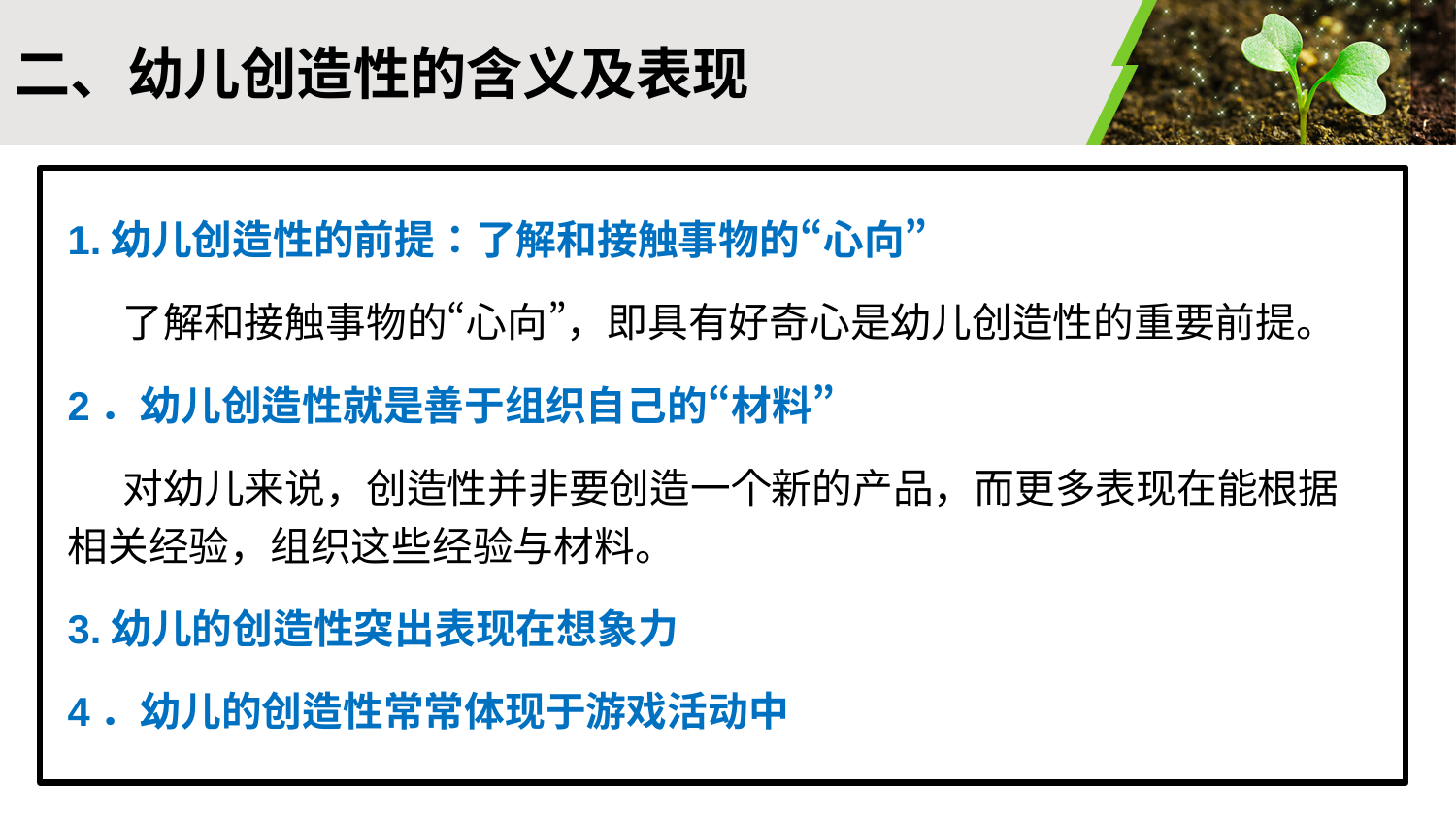

#
二、幼儿创造性的含义及表现

1.幼儿创造性的前提：了解和接触事物的“心向”
    了解和接触事物的“心向”，即具有好奇心是幼儿创造性的重要前提。
2．幼儿创造性就是善于组织自己的“材料”
    对幼儿来说，创造性并非要创造一个新的产品，而更多表现在能根据相关经验，组织这些经验与材料。
3.幼儿的创造性突出表现在想象力
4．幼儿的创造性常常体现于游戏活动中